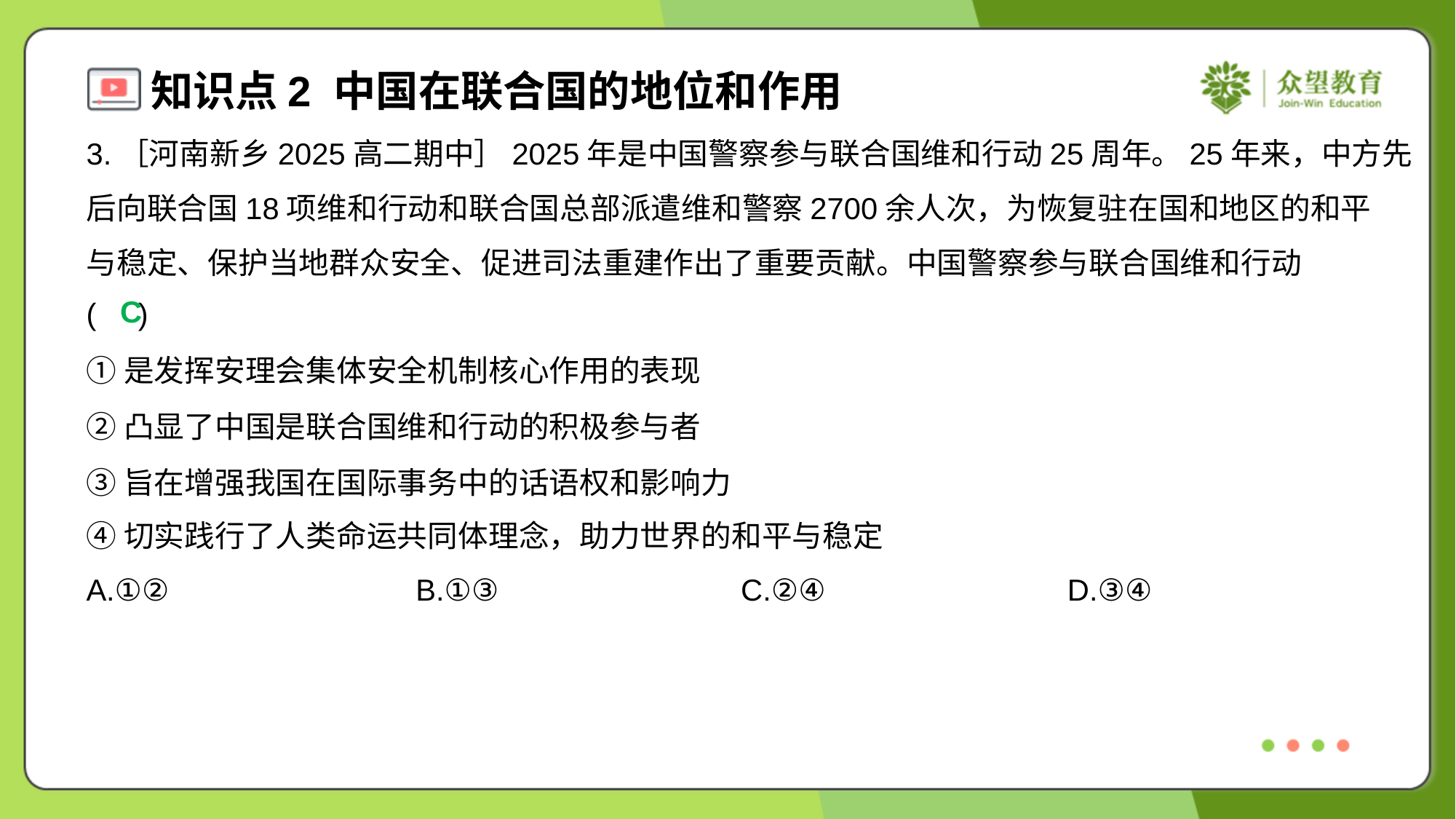

3.［河南新乡2025高二期中］2025年是中国警察参与联合国维和行动25周年。25年来，中方先
后向联合国18项维和行动和联合国总部派遣维和警察2700余人次，为恢复驻在国和地区的和平
与稳定、保护当地群众安全、促进司法重建作出了重要贡献。中国警察参与联合国维和行动
(     )
C
①是发挥安理会集体安全机制核心作用的表现
②凸显了中国是联合国维和行动的积极参与者
③旨在增强我国在国际事务中的话语权和影响力
④切实践行了人类命运共同体理念，助力世界的和平与稳定
A.①②	B.①③	C.②④	D.③④